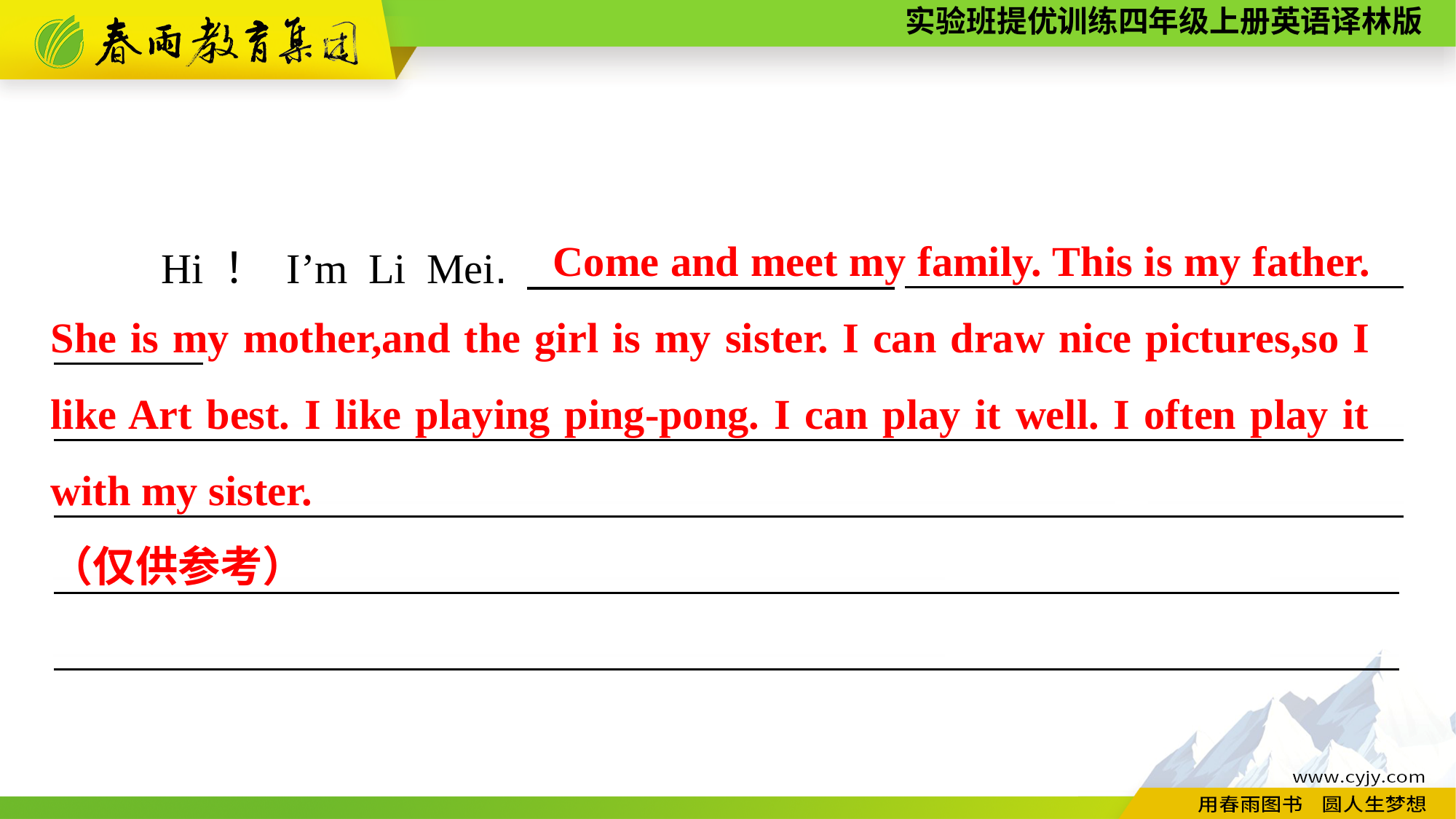

Come and meet my family. This is my father. She is my mother,and the girl is my sister. I can draw nice pictures,so I like Art best. I like playing ping-pong. I can play it well. I often play it with my sister.
（仅供参考）
Hi！I’m Li Mei.　　　　　　　._____________________   _______
——————————————————————————  ——————————————————————————————  ———————————————————————————                               ———
—————————————————————                               ———